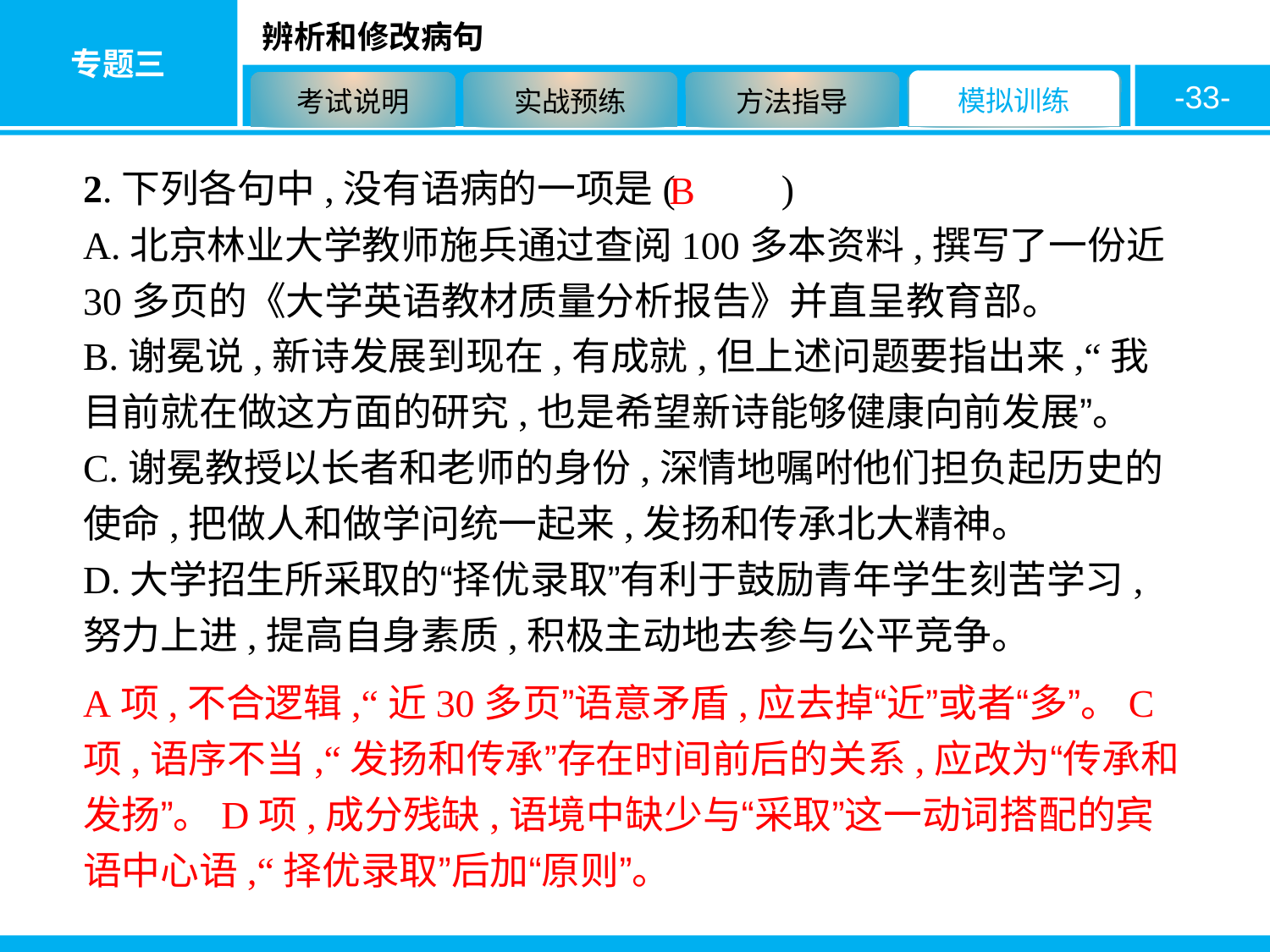

-33-
2.下列各句中,没有语病的一项是( 　　)
A.北京林业大学教师施兵通过查阅100多本资料,撰写了一份近30多页的《大学英语教材质量分析报告》并直呈教育部。
B.谢冕说,新诗发展到现在,有成就,但上述问题要指出来,“我目前就在做这方面的研究,也是希望新诗能够健康向前发展”。
C.谢冕教授以长者和老师的身份,深情地嘱咐他们担负起历史的使命,把做人和做学问统一起来,发扬和传承北大精神。
D.大学招生所采取的“择优录取”有利于鼓励青年学生刻苦学习,努力上进,提高自身素质,积极主动地去参与公平竞争。
B
A项,不合逻辑,“近30多页”语意矛盾,应去掉“近”或者“多”。C项,语序不当,“发扬和传承”存在时间前后的关系,应改为“传承和发扬”。D项,成分残缺,语境中缺少与“采取”这一动词搭配的宾语中心语,“择优录取”后加“原则”。